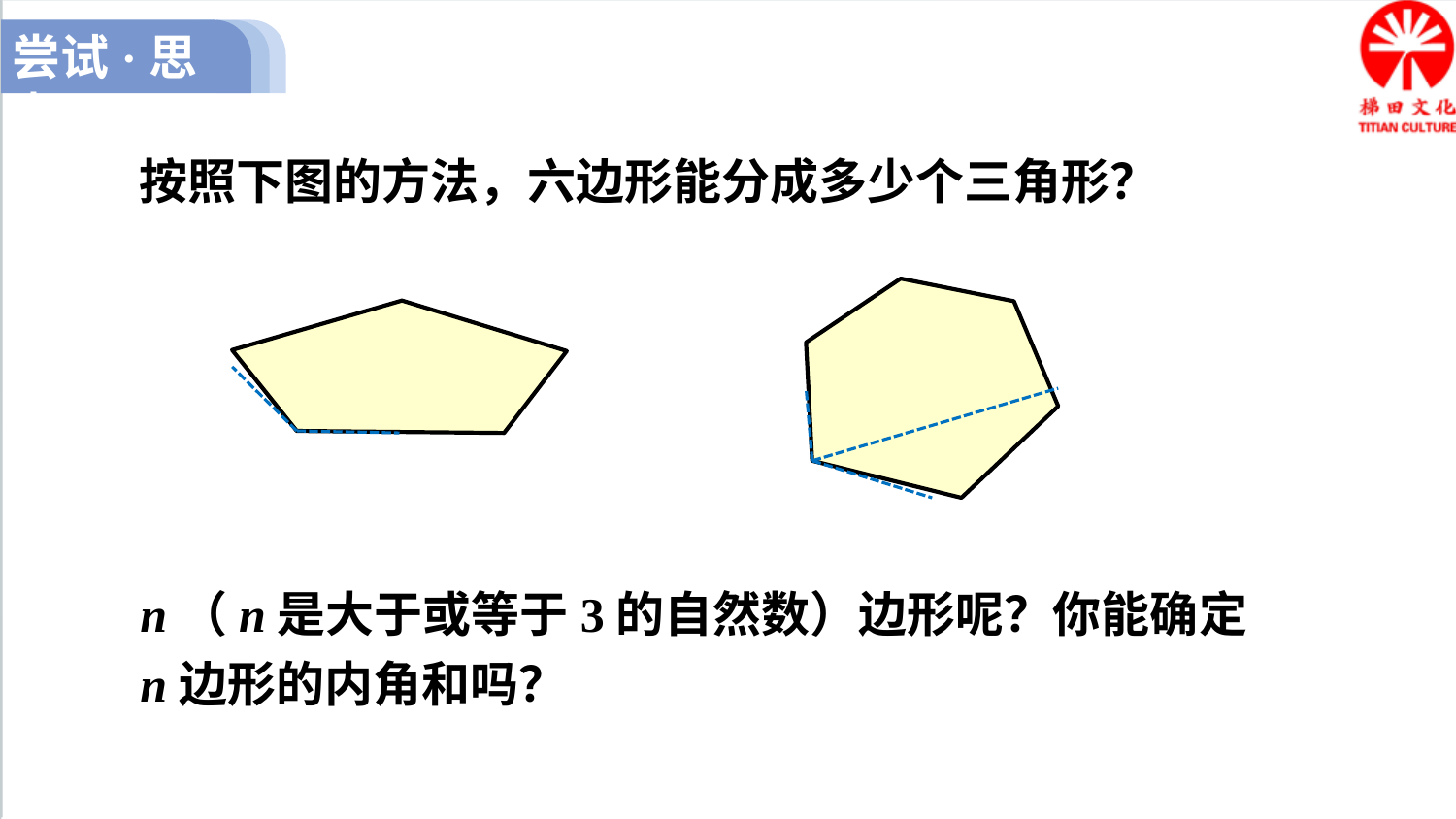

尝试·思考

按照下图的方法，六边形能分成多少个三角形？

n（n是大于或等于3的自然数）边形呢？你能确定n边形的内角和吗？